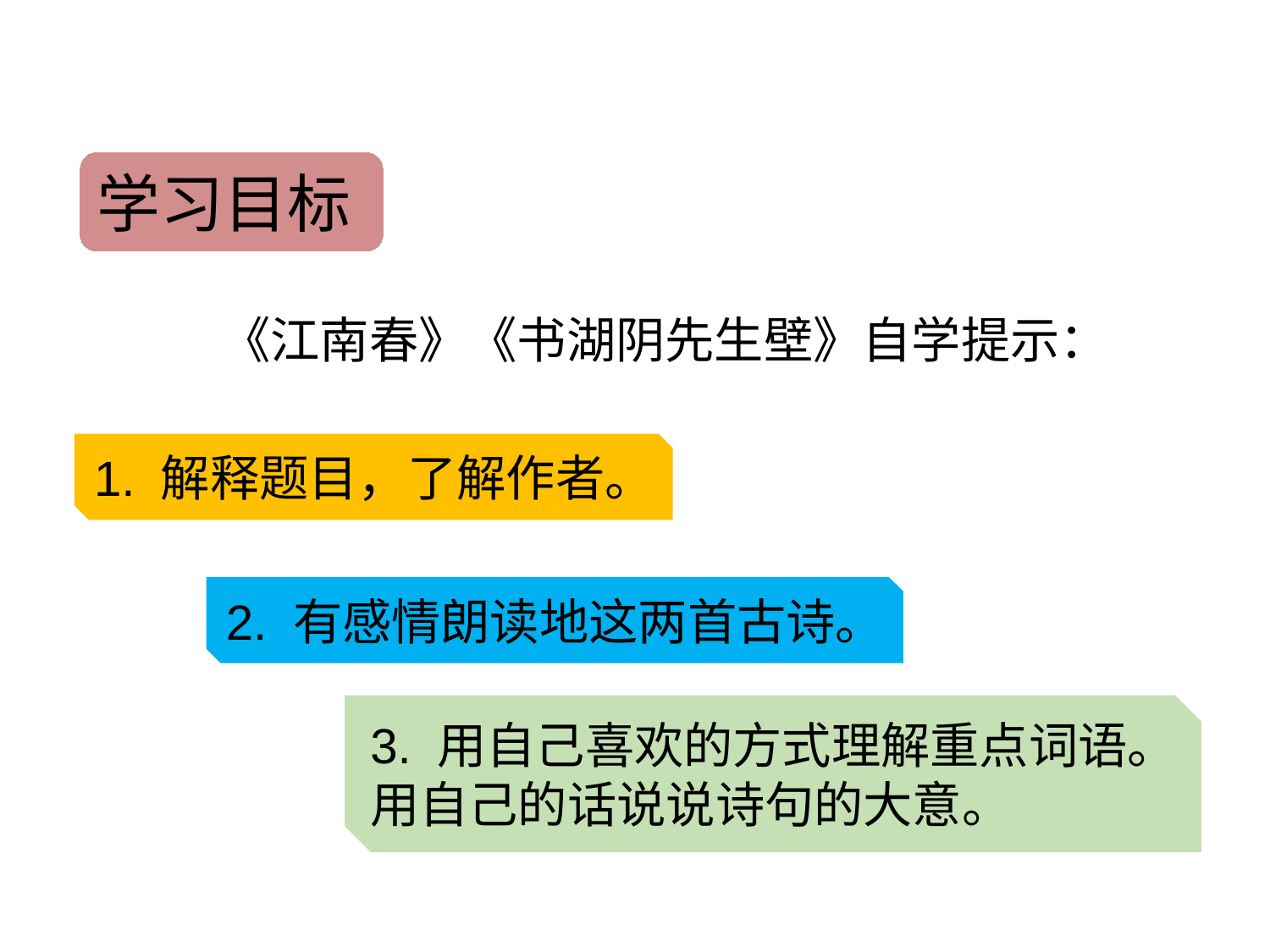

学习目标
《江南春》《书湖阴先生壁》自学提示：
1. 解释题目，了解作者。
2. 有感情朗读地这两首古诗。
3. 用自己喜欢的方式理解重点词语。
用自己的话说说诗句的大意。